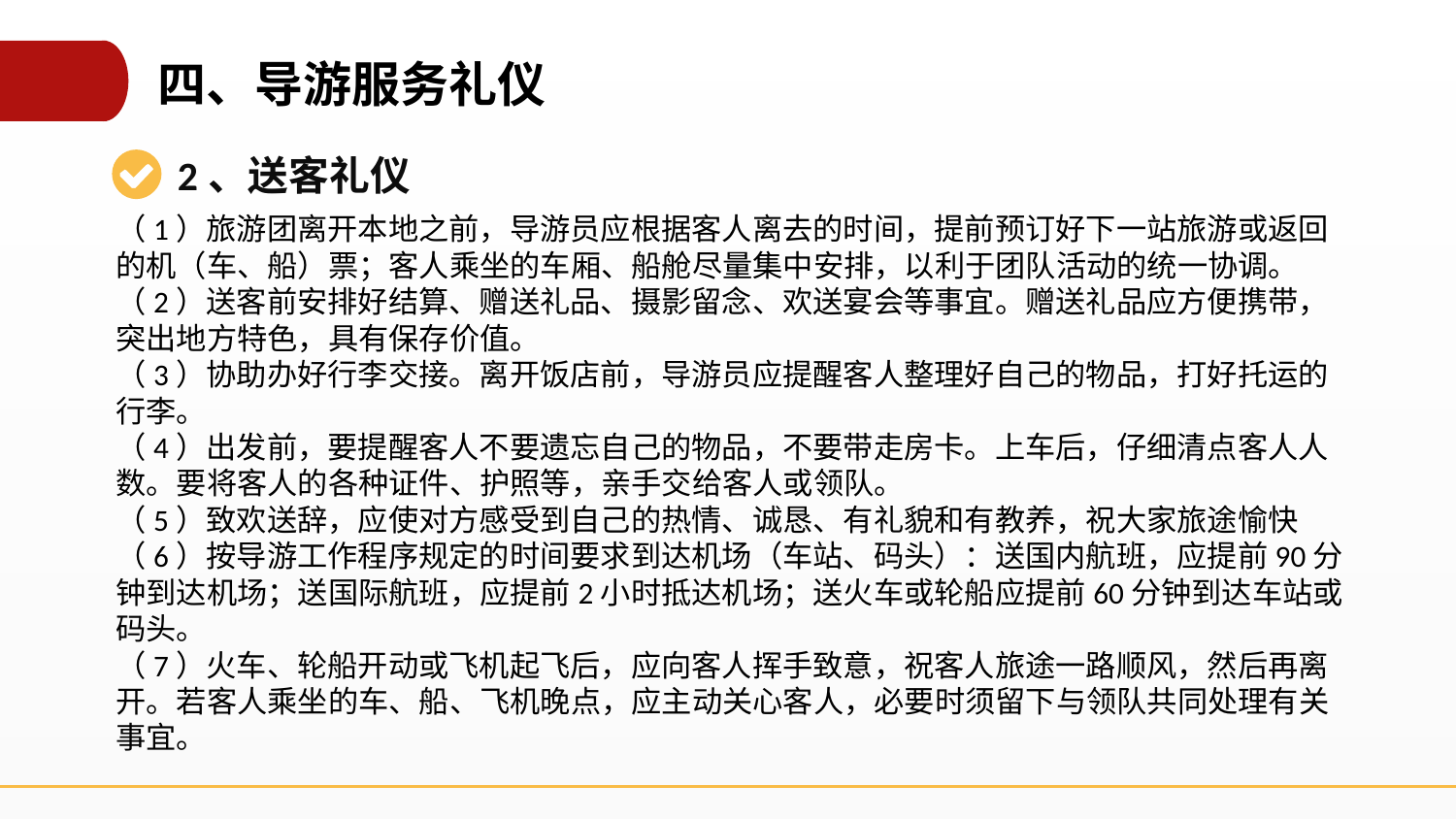

四、导游服务礼仪

2、送客礼仪
（1）旅游团离开本地之前，导游员应根据客人离去的时间，提前预订好下一站旅游或返回的机（车、船）票；客人乘坐的车厢、船舱尽量集中安排，以利于团队活动的统一协调。
（2）送客前安排好结算、赠送礼品、摄影留念、欢送宴会等事宜。赠送礼品应方便携带，突出地方特色，具有保存价值。
（3）协助办好行李交接。离开饭店前，导游员应提醒客人整理好自己的物品，打好托运的行李。
（4）出发前，要提醒客人不要遗忘自己的物品，不要带走房卡。上车后，仔细清点客人人数。要将客人的各种证件、护照等，亲手交给客人或领队。
（5）致欢送辞，应使对方感受到自己的热情、诚恳、有礼貌和有教养，祝大家旅途愉快
（6）按导游工作程序规定的时间要求到达机场（车站、码头）：送国内航班，应提前90分钟到达机场；送国际航班，应提前2小时抵达机场；送火车或轮船应提前60分钟到达车站或码头。
（7）火车、轮船开动或飞机起飞后，应向客人挥手致意，祝客人旅途一路顺风，然后再离开。若客人乘坐的车、船、飞机晚点，应主动关心客人，必要时须留下与领队共同处理有关事宜。